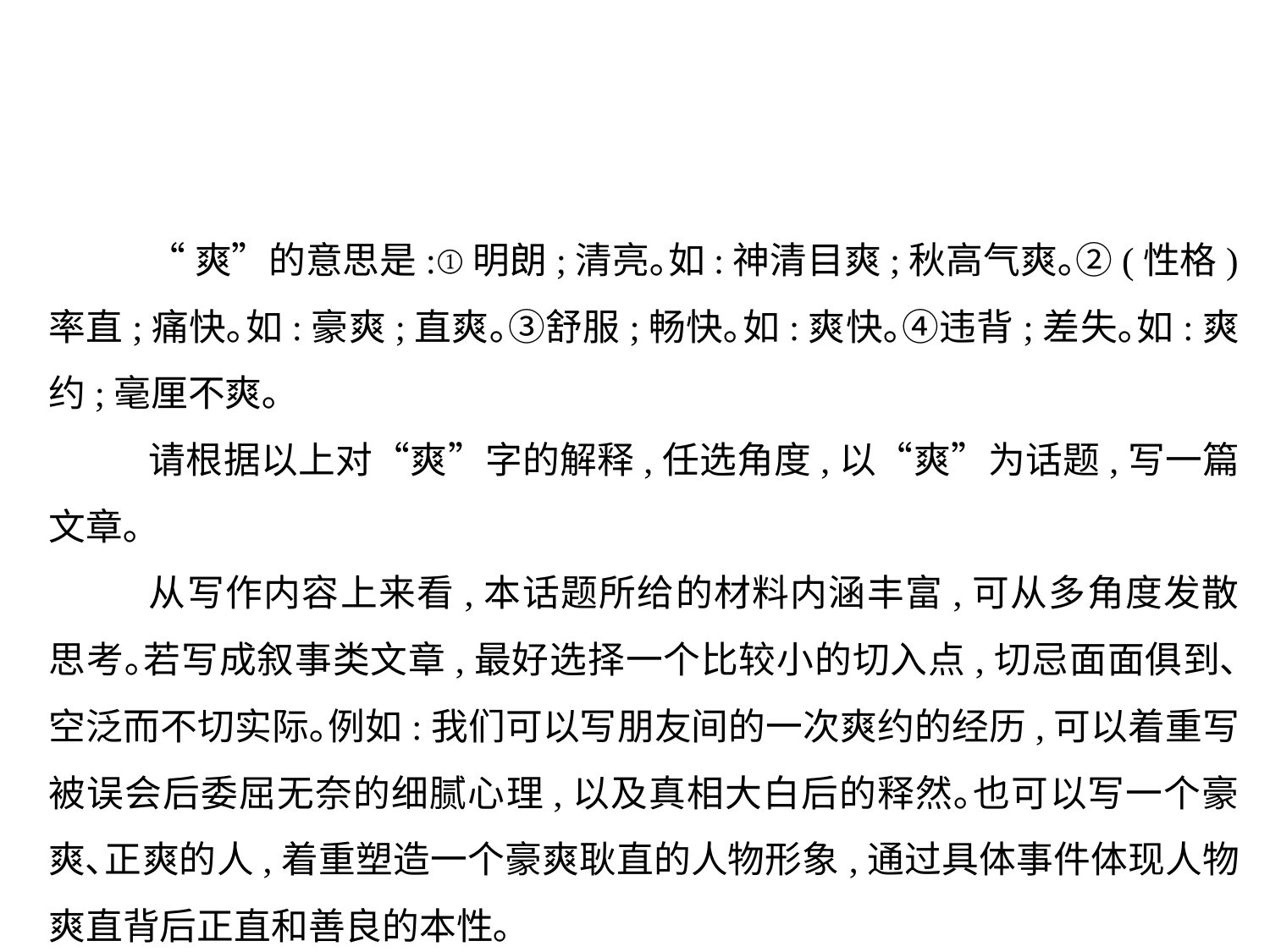

“爽”的意思是:①明朗;清亮｡如:神清目爽;秋高气爽｡②(性格)率直;痛快｡如:豪爽;直爽｡③舒服;畅快｡如:爽快｡④违背;差失｡如:爽约;毫厘不爽｡
请根据以上对“爽”字的解释,任选角度,以“爽”为话题,写一篇文章｡
从写作内容上来看,本话题所给的材料内涵丰富,可从多角度发散思考｡若写成叙事类文章,最好选择一个比较小的切入点,切忌面面俱到､空泛而不切实际｡例如:我们可以写朋友间的一次爽约的经历,可以着重写被误会后委屈无奈的细腻心理,以及真相大白后的释然｡也可以写一个豪爽､正爽的人,着重塑造一个豪爽耿直的人物形象,通过具体事件体现人物爽直背后正直和善良的本性｡